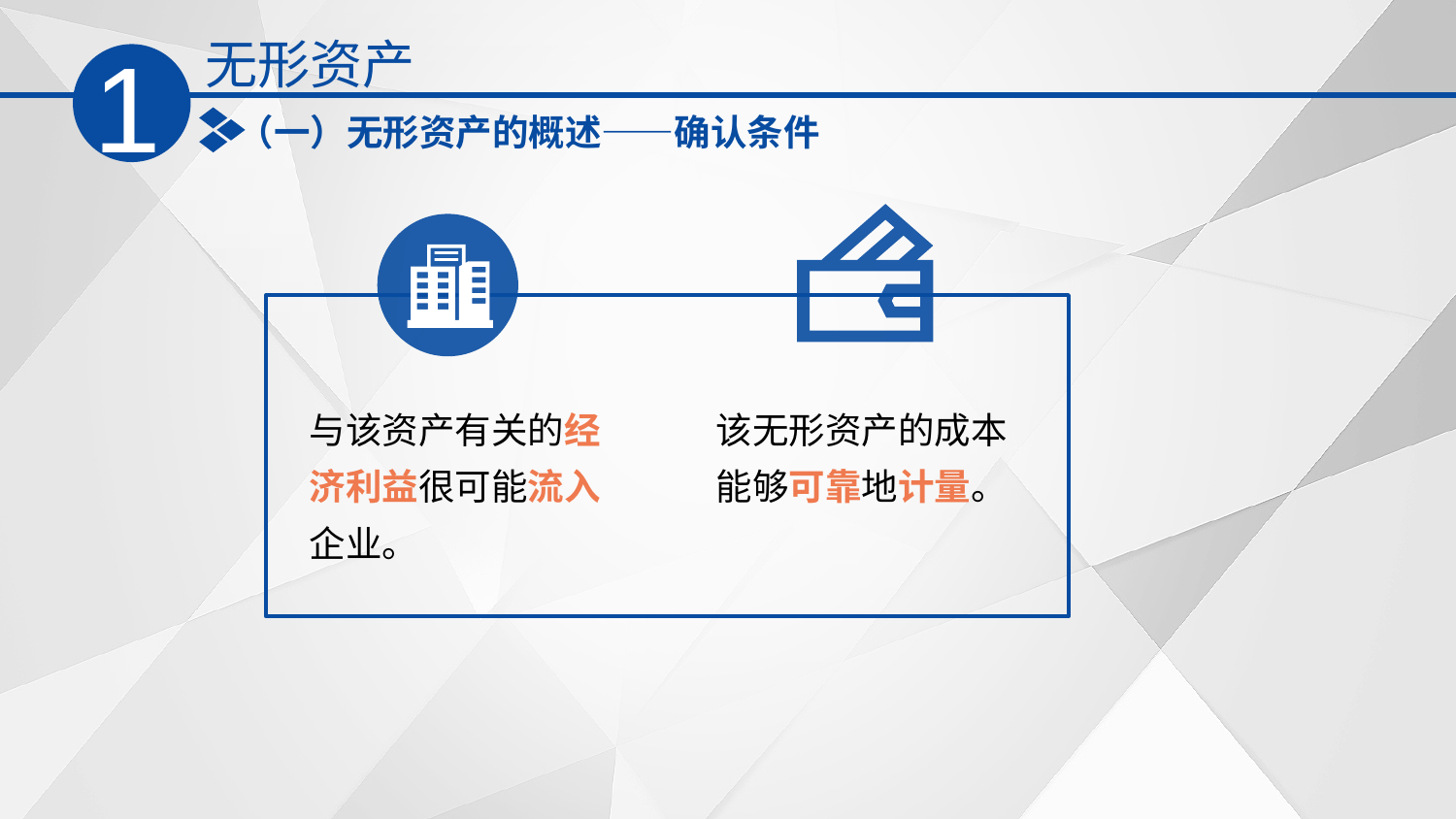

无形资产
1

（一）无形资产的概述——确认条件

与该资产有关的经济利益很可能流入企业。
该无形资产的成本能够可靠地计量。